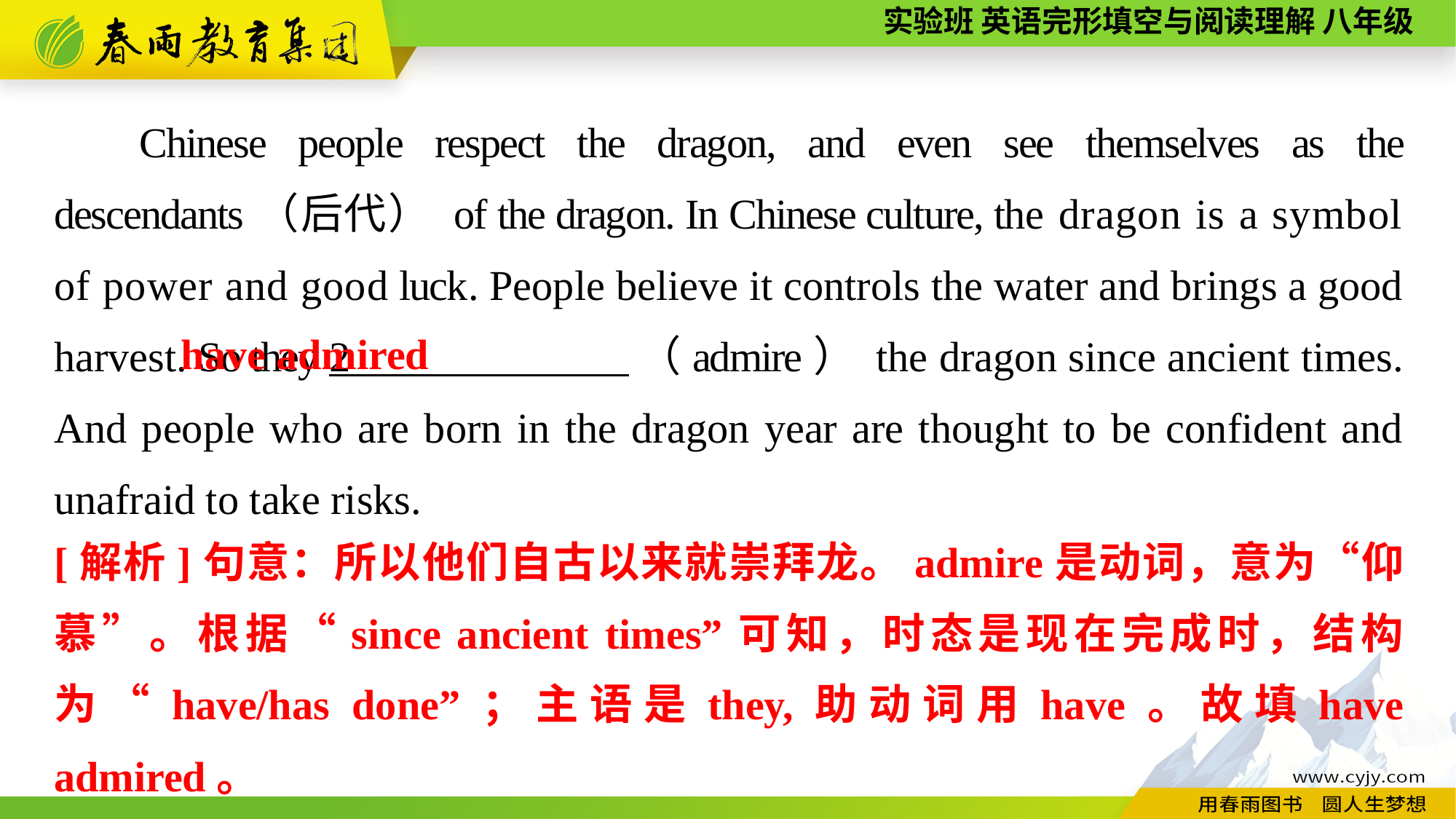

Chinese people respect the dragon, and even see themselves as the descendants（后代） of the dragon. In Chinese culture, the dragon is a symbol of power and good luck. People believe it controls the water and brings a good harvest. So they 2                            （admire） the dragon since ancient times. And people who are born in the dragon year are thought to be confident and unafraid to take risks.
have admired
[解析]句意：所以他们自古以来就崇拜龙。admire是动词，意为“仰慕”。根据“since ancient times”可知，时态是现在完成时，结构为“have/has done”；主语是they,助动词用have。故填have admired。